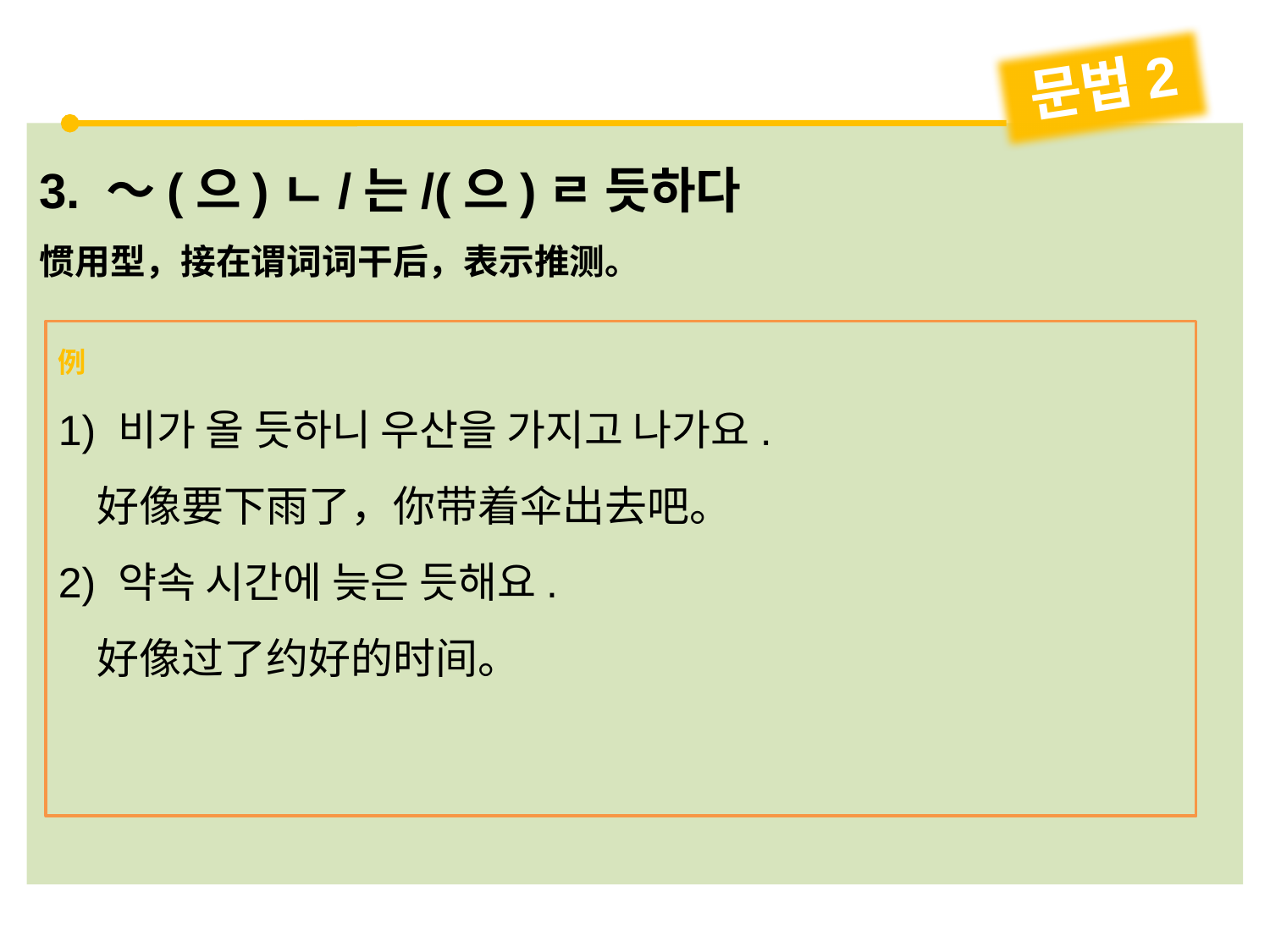

문법2
3. ～(으)ㄴ/는/(으)ㄹ 듯하다
惯用型，接在谓词词干后，表示推测。

例
1) 비가 올 듯하니 우산을 가지고 나가요.
   好像要下雨了，你带着伞出去吧。
2) 약속 시간에 늦은 듯해요.
   好像过了约好的时间。